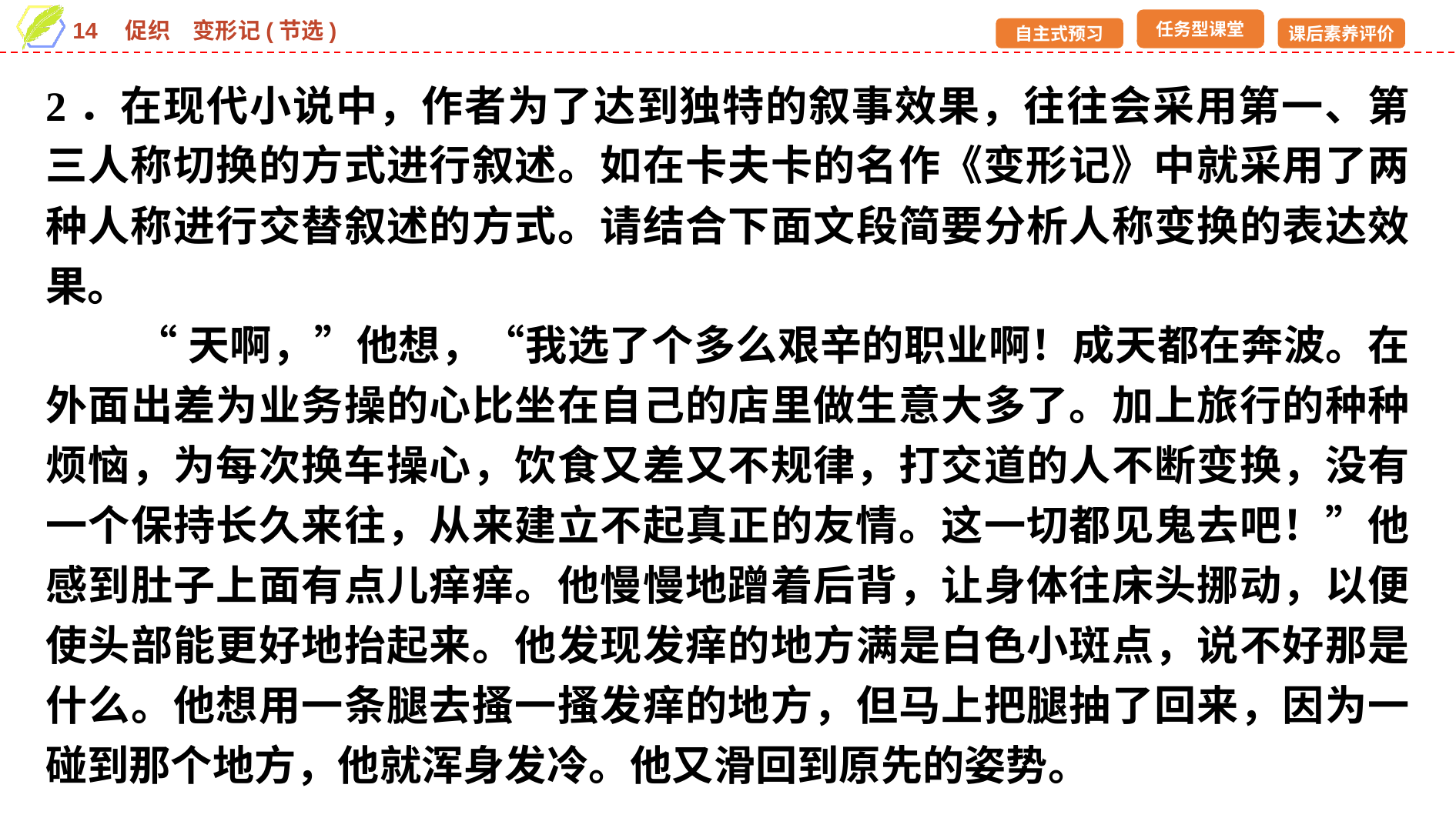

2．在现代小说中，作者为了达到独特的叙事效果，往往会采用第一、第三人称切换的方式进行叙述。如在卡夫卡的名作《变形记》中就采用了两种人称进行交替叙述的方式。请结合下面文段简要分析人称变换的表达效果。
“天啊，”他想，“我选了个多么艰辛的职业啊！成天都在奔波。在外面出差为业务操的心比坐在自己的店里做生意大多了。加上旅行的种种烦恼，为每次换车操心，饮食又差又不规律，打交道的人不断变换，没有一个保持长久来往，从来建立不起真正的友情。这一切都见鬼去吧！”他感到肚子上面有点儿痒痒。他慢慢地蹭着后背，让身体往床头挪动，以便使头部能更好地抬起来。他发现发痒的地方满是白色小斑点，说不好那是什么。他想用一条腿去搔一搔发痒的地方，但马上把腿抽了回来，因为一碰到那个地方，他就浑身发冷。他又滑回到原先的姿势。